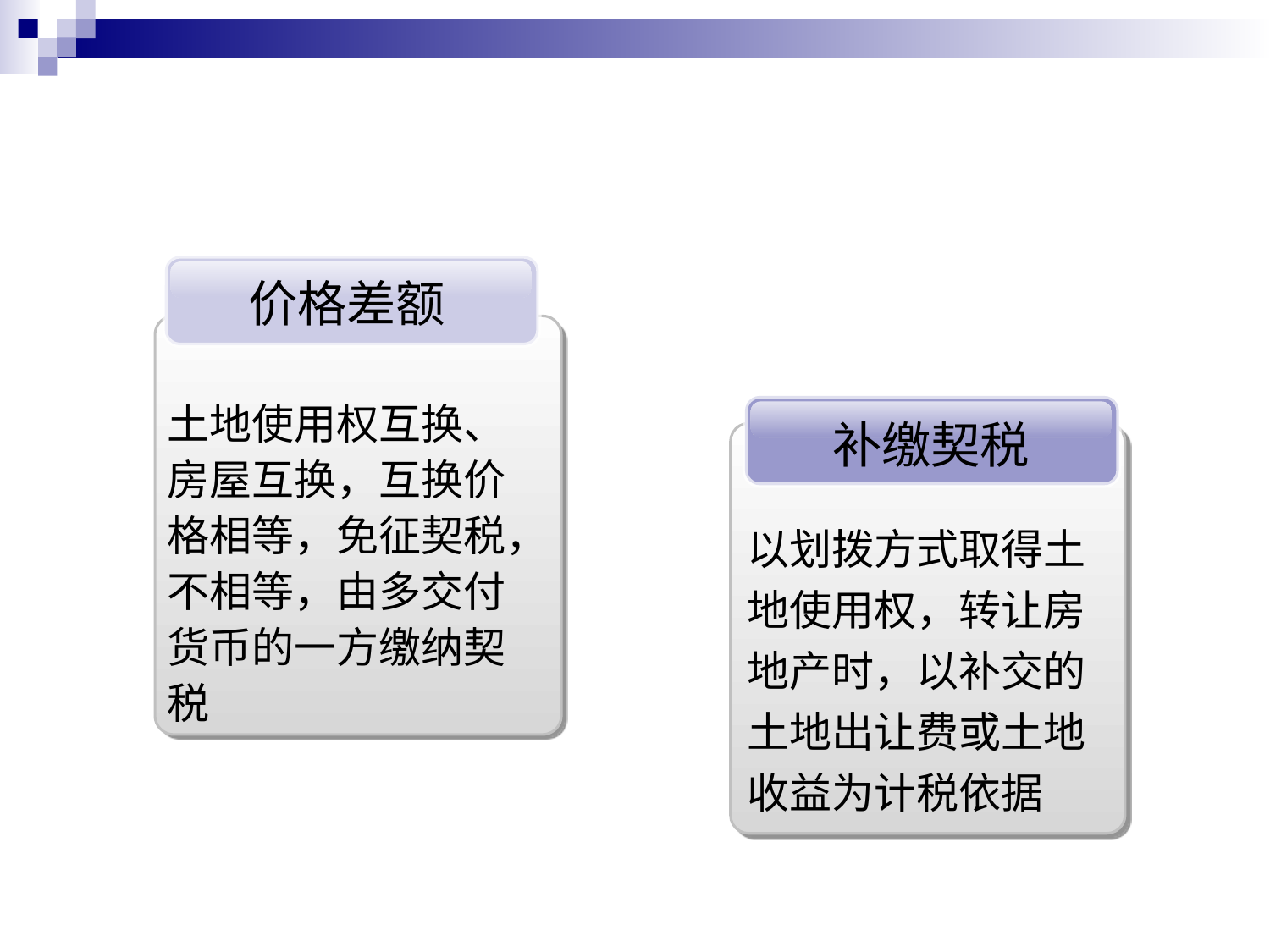

#

价格差额

土地使用权互换、房屋互换，互换价格相等，免征契税，不相等，由多交付货币的一方缴纳契税

补缴契税

以划拨方式取得土地使用权，转让房地产时，以补交的土地出让费或土地收益为计税依据